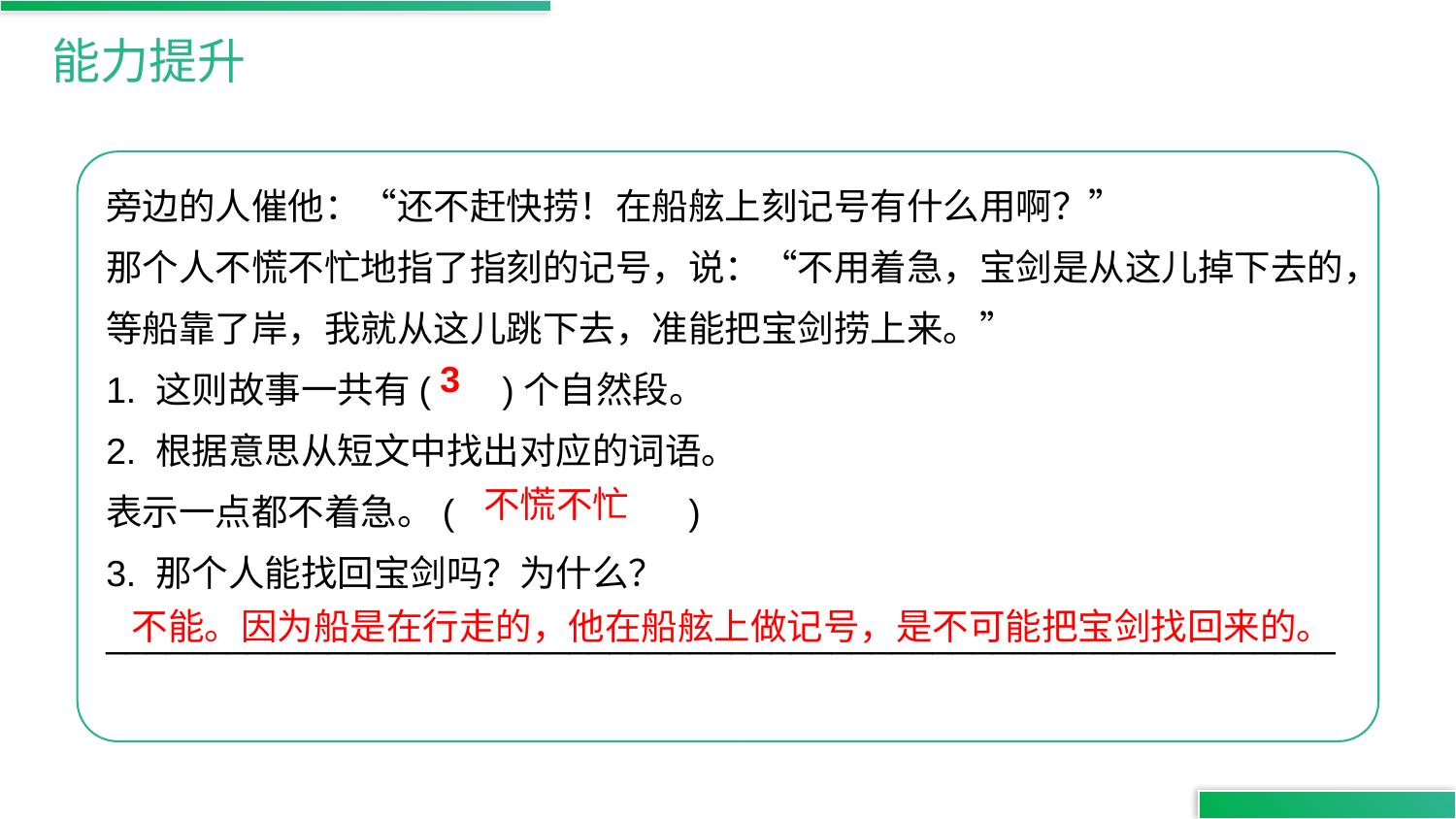

能力提升

旁边的人催他：“还不赶快捞！在船舷上刻记号有什么用啊？”
那个人不慌不忙地指了指刻的记号，说：“不用着急，宝剑是从这儿掉下去的，等船靠了岸，我就从这儿跳下去，准能把宝剑捞上来。”
1. 这则故事一共有(       )个自然段。
2. 根据意思从短文中找出对应的词语。
表示一点都不着急。(                       )
3. 那个人能找回宝剑吗？为什么？
_____________________________________________________________
3
不慌不忙
不能。因为船是在行走的，他在船舷上做记号，是不可能把宝剑找回来的。